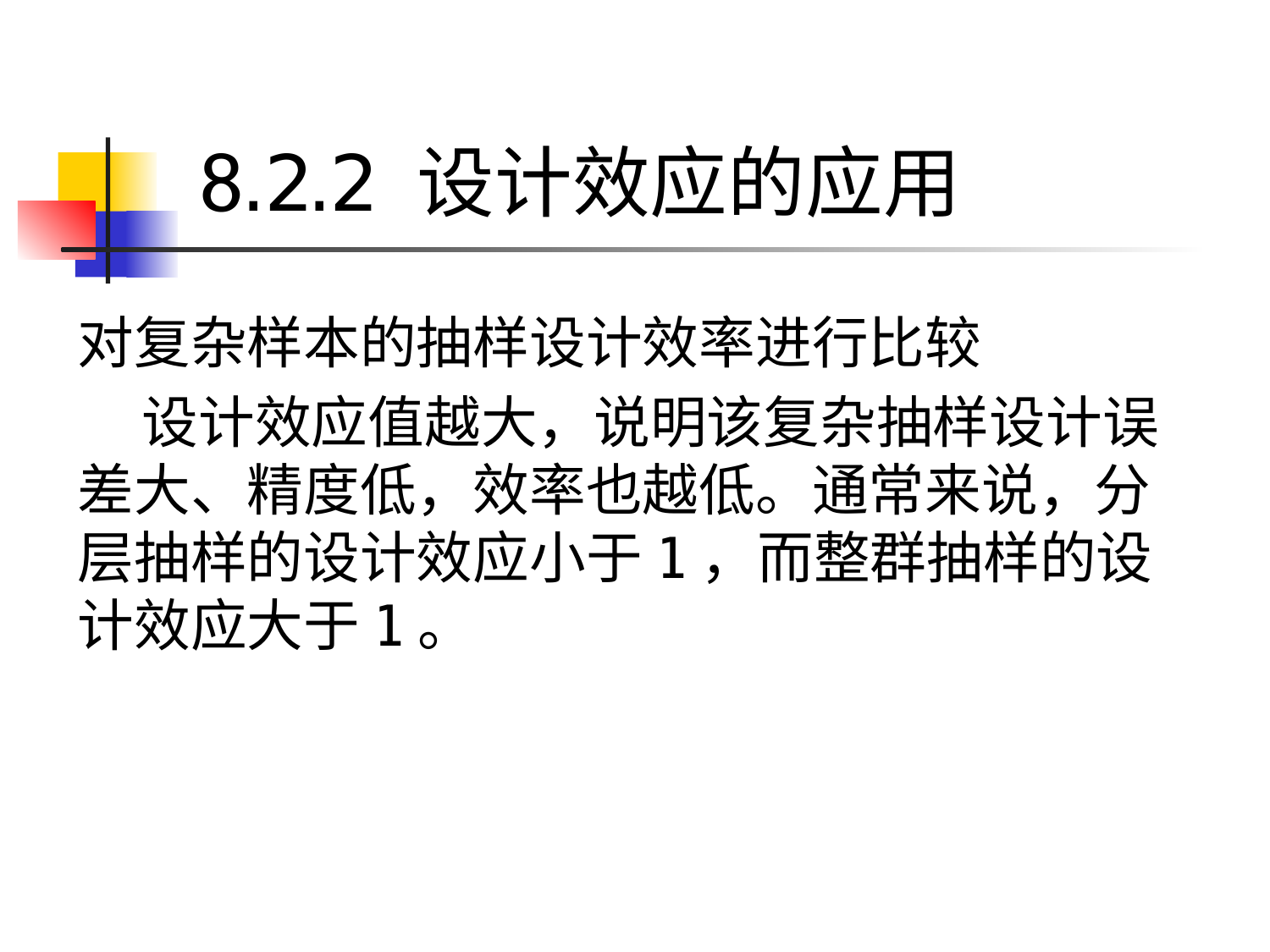

# 8.2.2 设计效应的应用

对复杂样本的抽样设计效率进行比较
    设计效应值越大，说明该复杂抽样设计误差大、精度低，效率也越低。通常来说，分层抽样的设计效应小于1，而整群抽样的设计效应大于1。